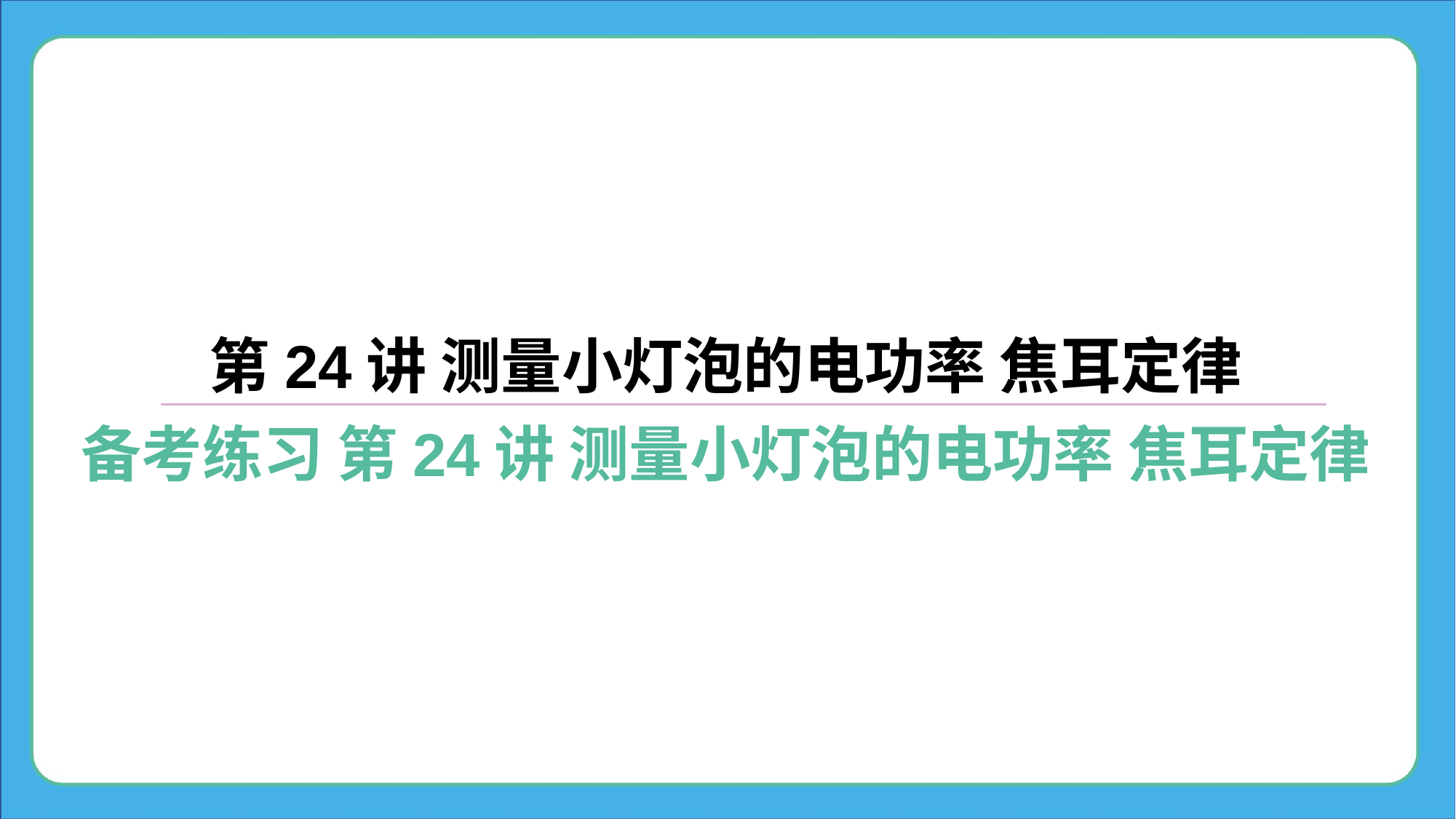

第24讲 测量小灯泡的电功率 焦耳定律
备考练习 第24讲 测量小灯泡的电功率 焦耳定律